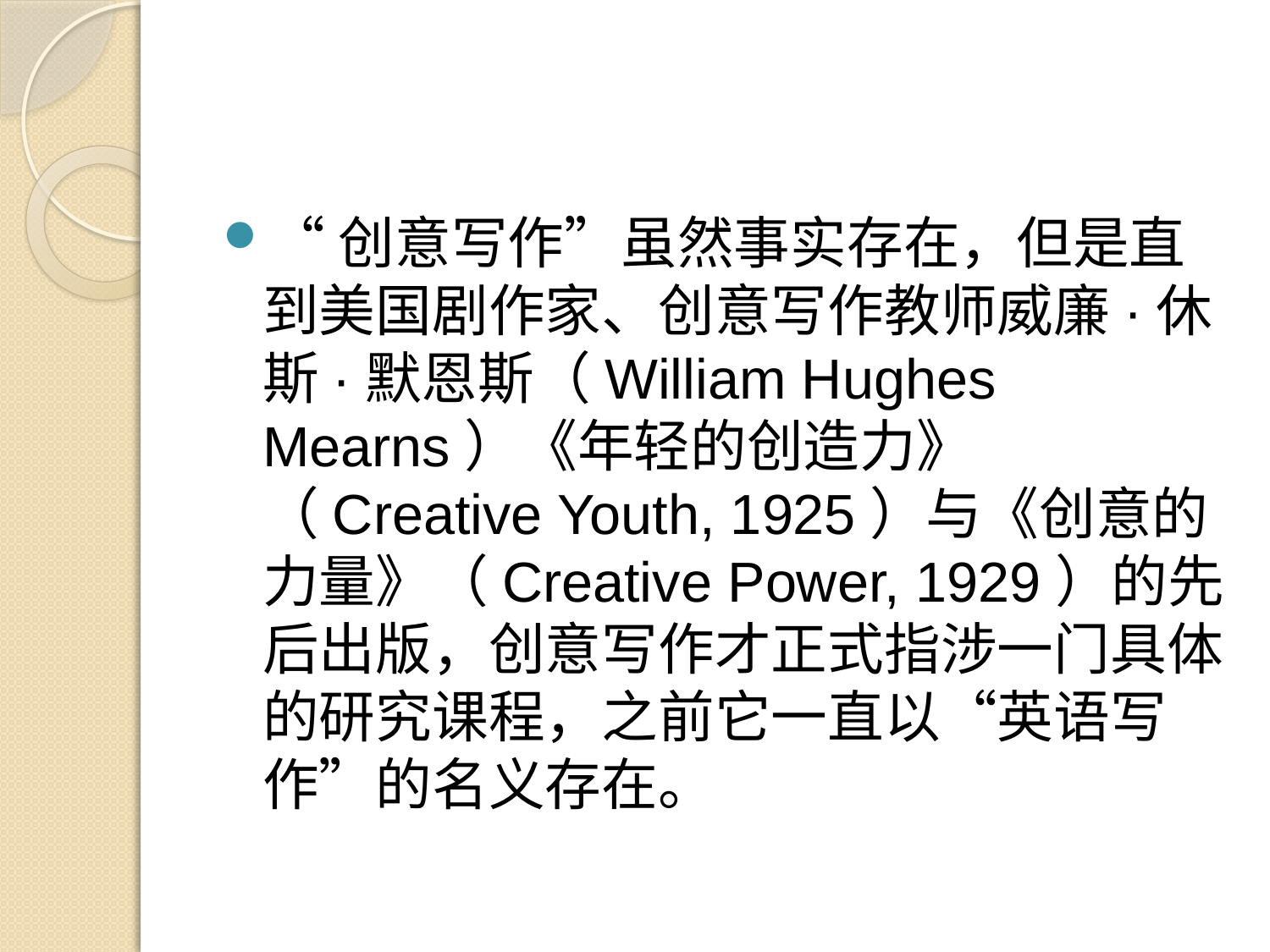

#
“创意写作”虽然事实存在，但是直到美国剧作家、创意写作教师威廉·休斯·默恩斯（William Hughes Mearns）《年轻的创造力》（Creative Youth, 1925）与《创意的力量》（Creative Power, 1929）的先后出版，创意写作才正式指涉一门具体的研究课程，之前它一直以“英语写作”的名义存在。